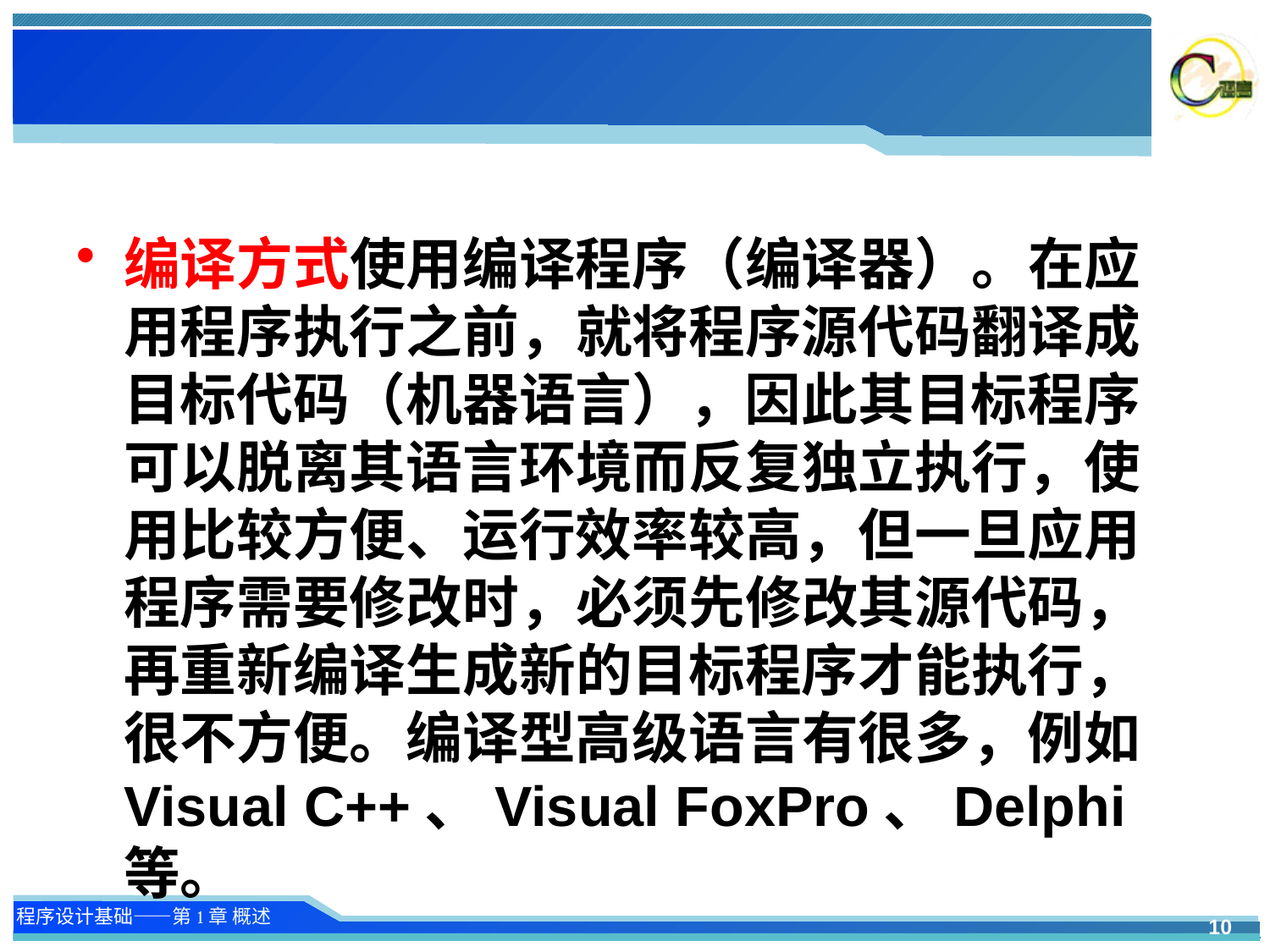

编译方式使用编译程序（编译器）。在应用程序执行之前，就将程序源代码翻译成目标代码（机器语言），因此其目标程序可以脱离其语言环境而反复独立执行，使用比较方便、运行效率较高，但一旦应用程序需要修改时，必须先修改其源代码，再重新编译生成新的目标程序才能执行，很不方便。编译型高级语言有很多，例如Visual C++、Visual FoxPro、Delphi等。
10